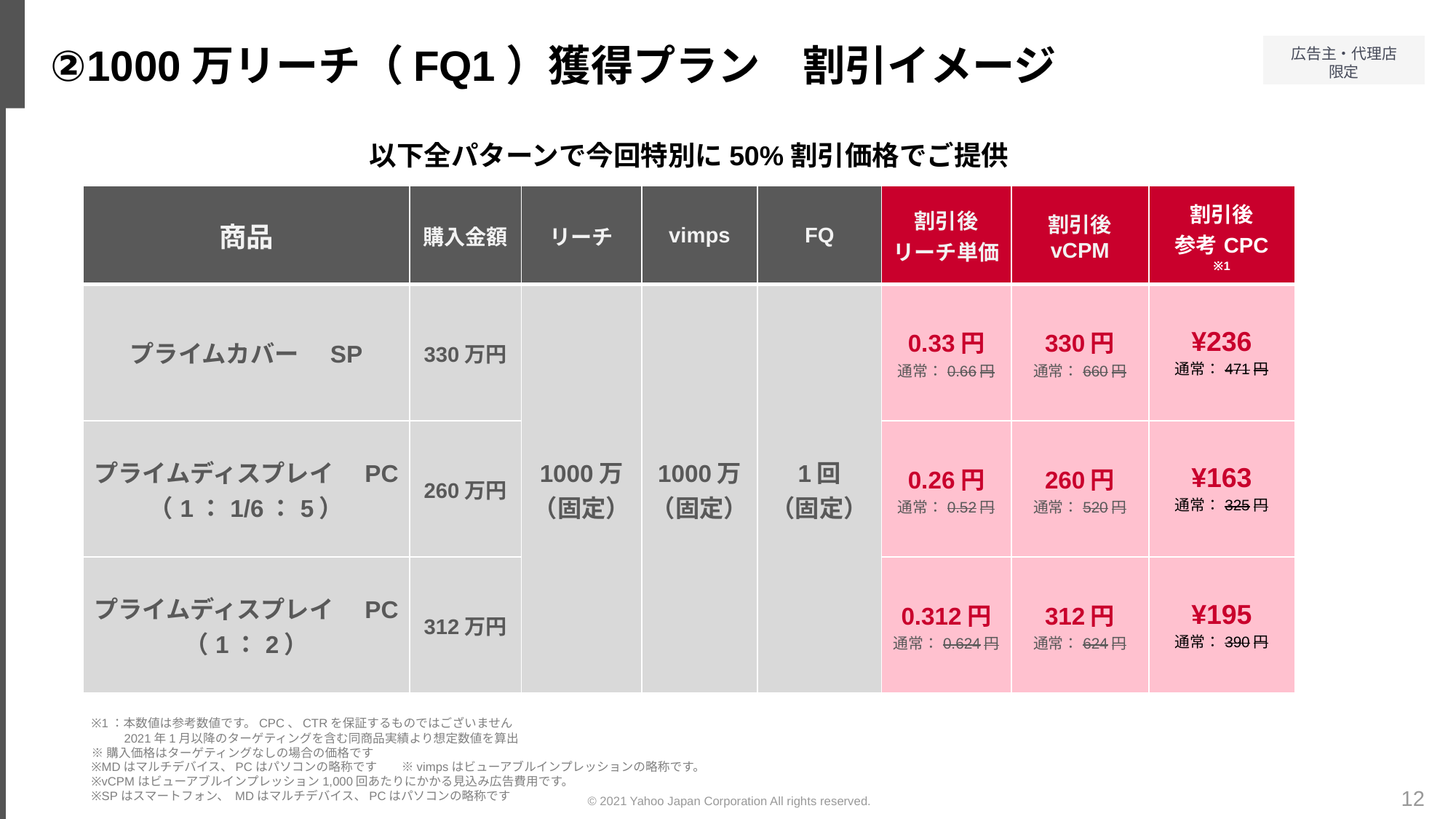

②1000万リーチ（FQ1）獲得プラン　割引イメージ
以下全パターンで今回特別に50%割引価格でご提供
| 商品 | 購入金額 | リーチ | vimps | FQ | 割引後 リーチ単価 | 割引後 vCPM | 割引後 参考CPC ※1 |
| --- | --- | --- | --- | --- | --- | --- | --- |
| プライムカバー　SP | 330万円 | 1000万 （固定） | 1000万 （固定） | 1回 （固定） | 0.33円 通常：0.66円 | 330円 通常：660円 | ¥236 通常：471円 |
| プライムディスプレイ　PC （1：1/6：5） | 260万円 |  |  |  | 0.26円 通常：0.52円 | 260円 通常：520円 | ¥163 通常：325円 |
| プライムディスプレイ　PC （1：2） | 312万円 |  |  |  | 0.312円 通常：0.624円 | 312円 通常：624円 | ¥195 通常：390円 |
※1：本数値は参考数値です。CPC、CTRを保証するものではございません
　　  2021年1月以降のターゲティングを含む同商品実績より想定数値を算出
※購入価格はターゲティングなしの場合の価格です
※MDはマルチデバイス、PCはパソコンの略称です　　※vimpsはビューアブルインプレッションの略称です。
※vCPMはビューアブルインプレッション1,000回あたりにかかる見込み広告費用です。
※SPはスマートフォン、 MDはマルチデバイス、PCはパソコンの略称です
12